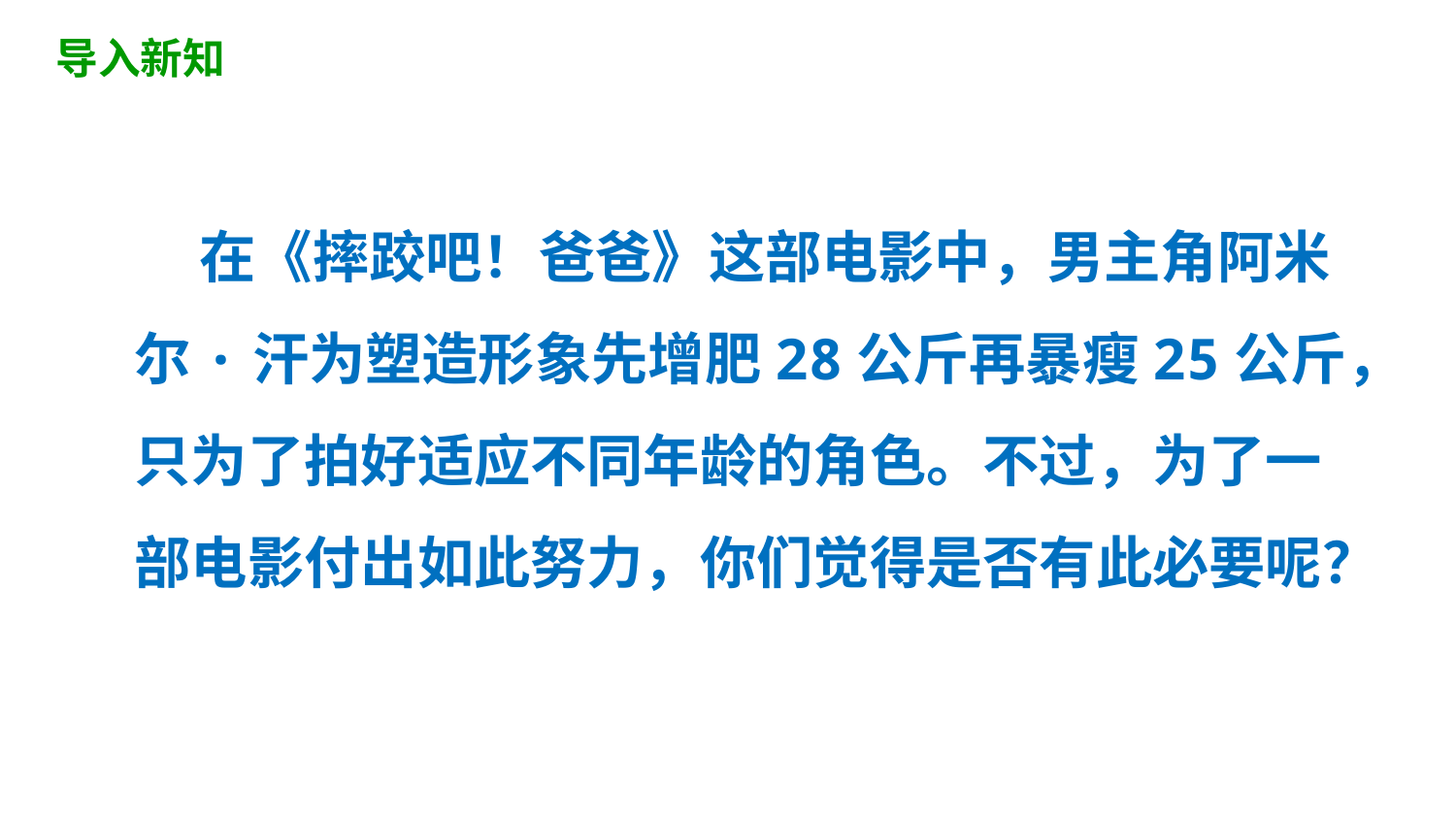

导入新知
    在《摔跤吧！爸爸》这部电影中，男主角阿米尔·汗为塑造形象先增肥28公斤再暴瘦25公斤，只为了拍好适应不同年龄的角色。不过，为了一部电影付出如此努力，你们觉得是否有此必要呢？